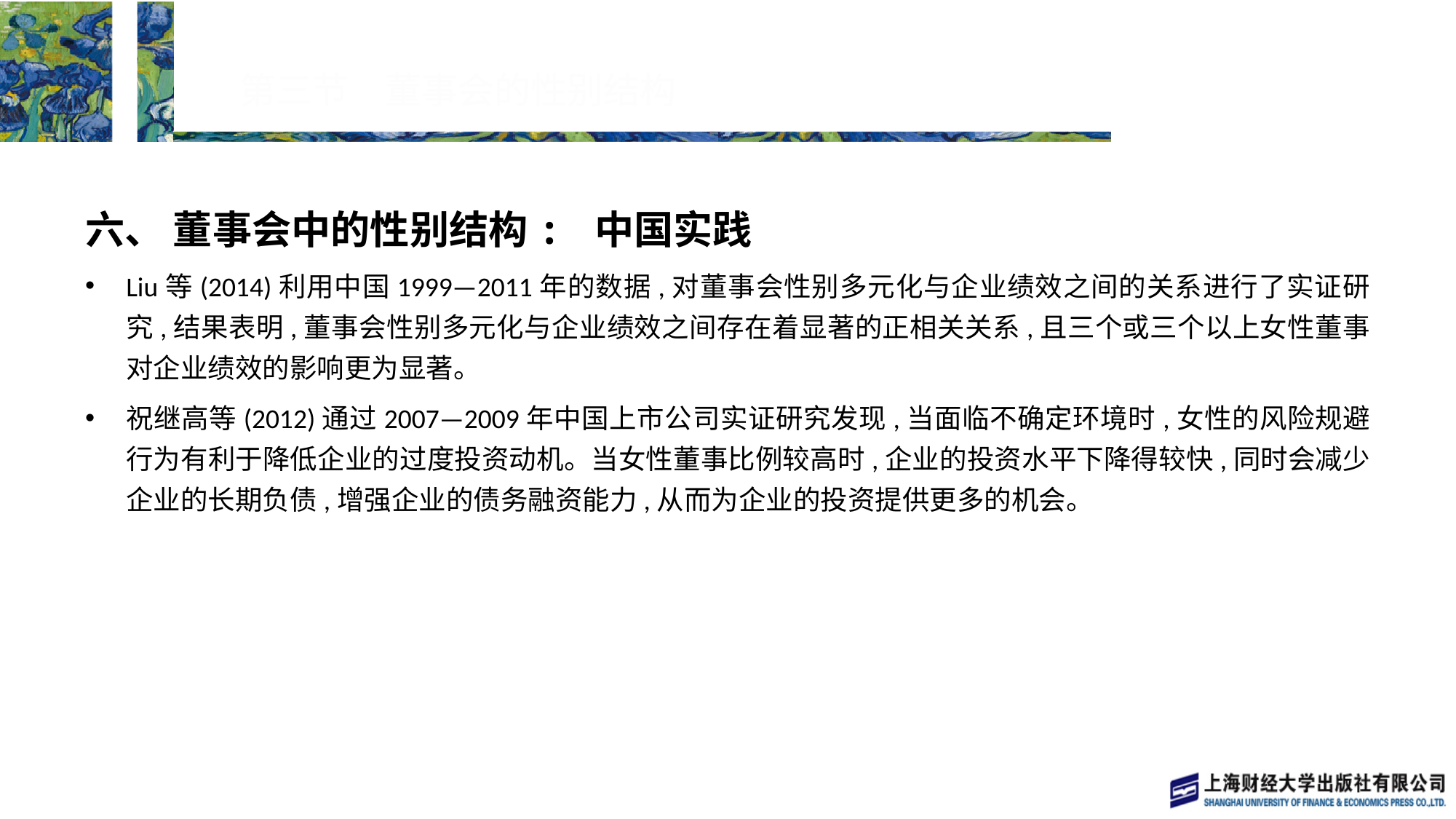

# 第三节　董事会的性别结构
六、 董事会中的性别结构: 中国实践
Liu等(2014)利用中国1999—2011年的数据,对董事会性别多元化与企业绩效之间的关系进行了实证研究,结果表明,董事会性别多元化与企业绩效之间存在着显著的正相关关系,且三个或三个以上女性董事对企业绩效的影响更为显著。
祝继高等(2012)通过2007—2009年中国上市公司实证研究发现,当面临不确定环境时,女性的风险规避行为有利于降低企业的过度投资动机。当女性董事比例较高时,企业的投资水平下降得较快,同时会减少企业的长期负债,增强企业的债务融资能力,从而为企业的投资提供更多的机会。